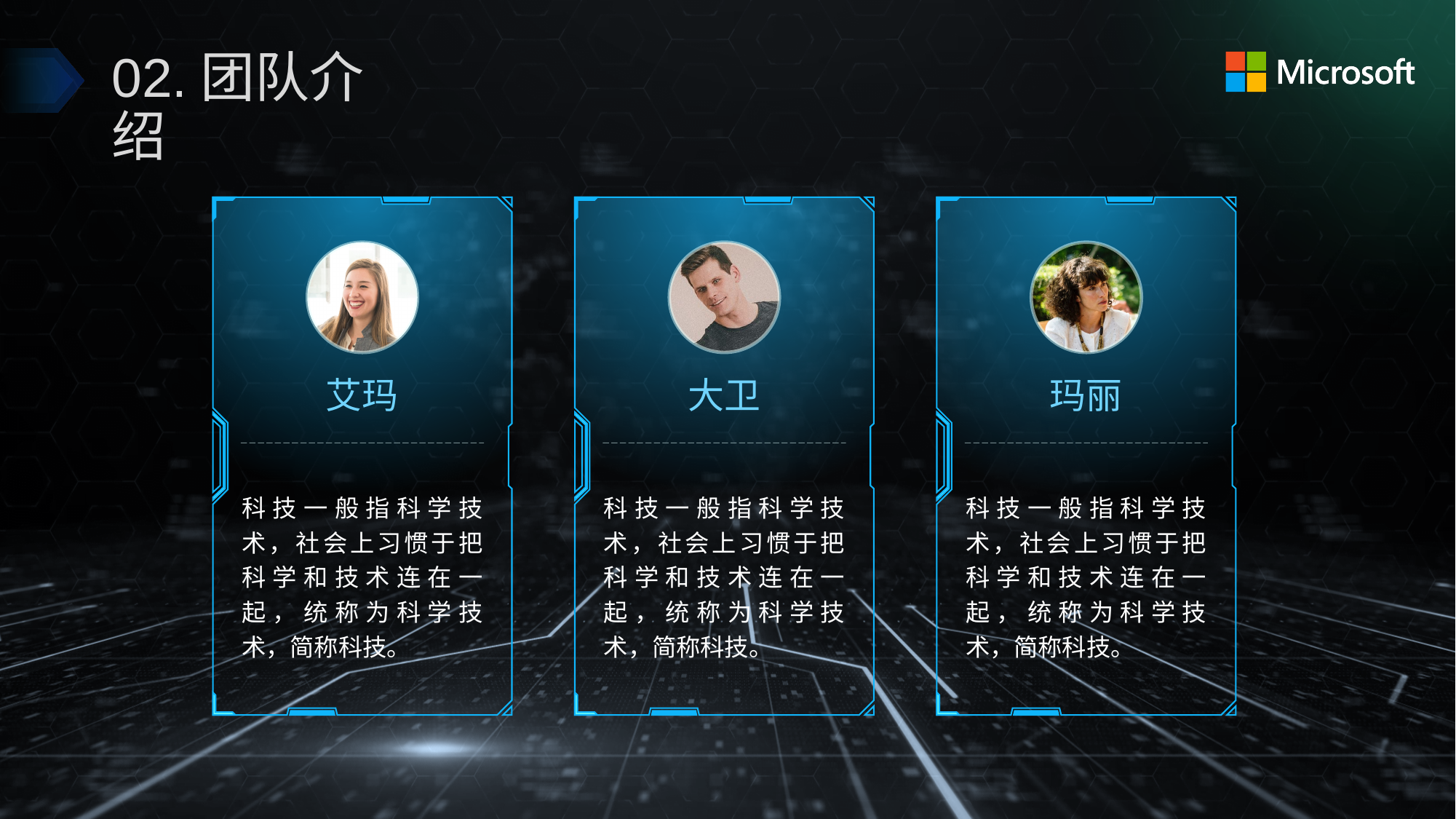

# 02.团队介绍

艾玛
大卫
玛丽
科技一般指科学技术，社会上习惯于把科学和技术连在一起，统称为科学技术，简称科技。
科技一般指科学技术，社会上习惯于把科学和技术连在一起，统称为科学技术，简称科技。
科技一般指科学技术，社会上习惯于把科学和技术连在一起，统称为科学技术，简称科技。